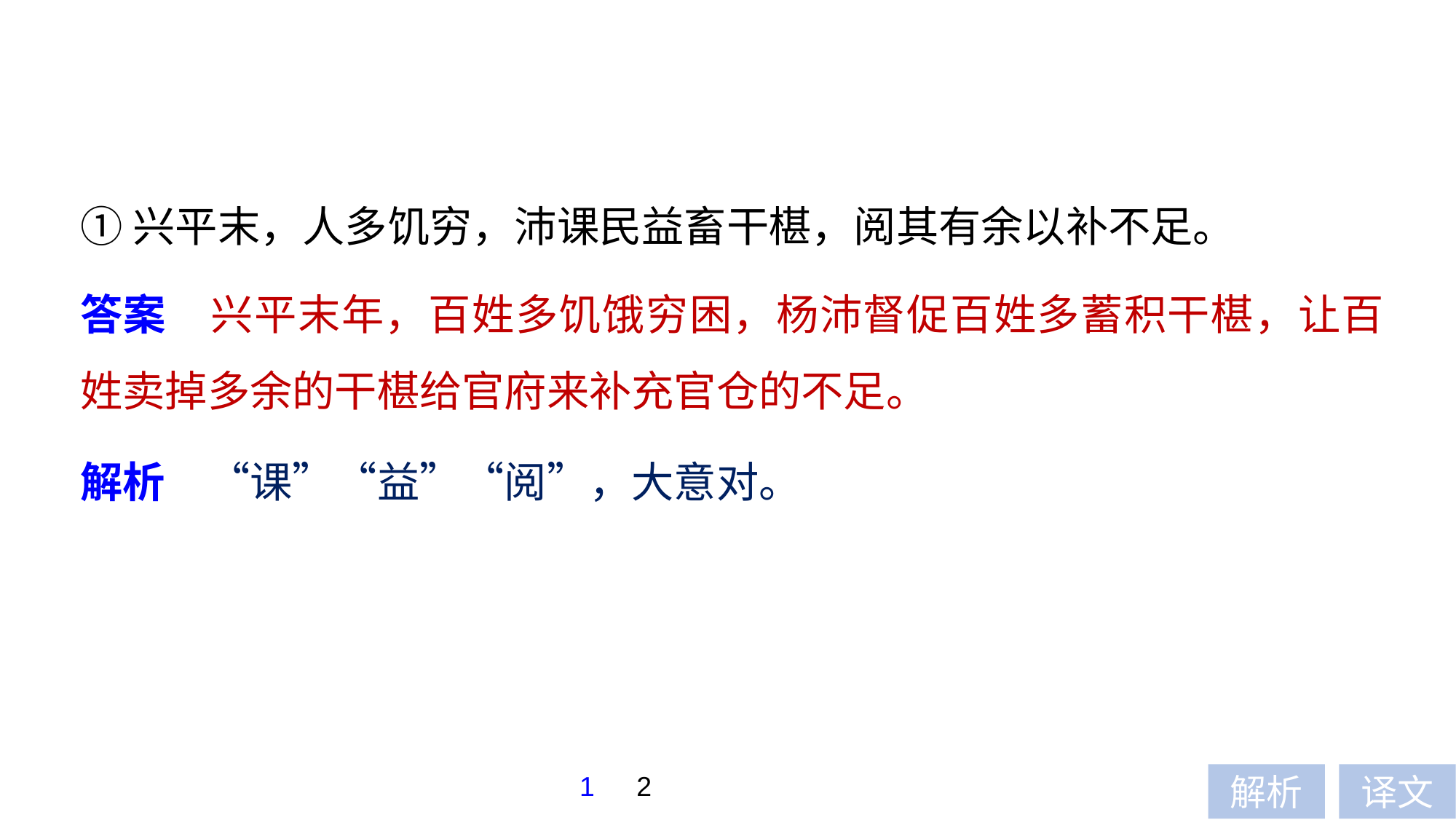

①兴平末，人多饥穷，沛课民益畜干椹，阅其有余以补不足。
答案　兴平末年，百姓多饥饿穷困，杨沛督促百姓多蓄积干椹，让百姓卖掉多余的干椹给官府来补充官仓的不足。
解析　“课”“益”“阅”，大意对。
1
2
解析
译文